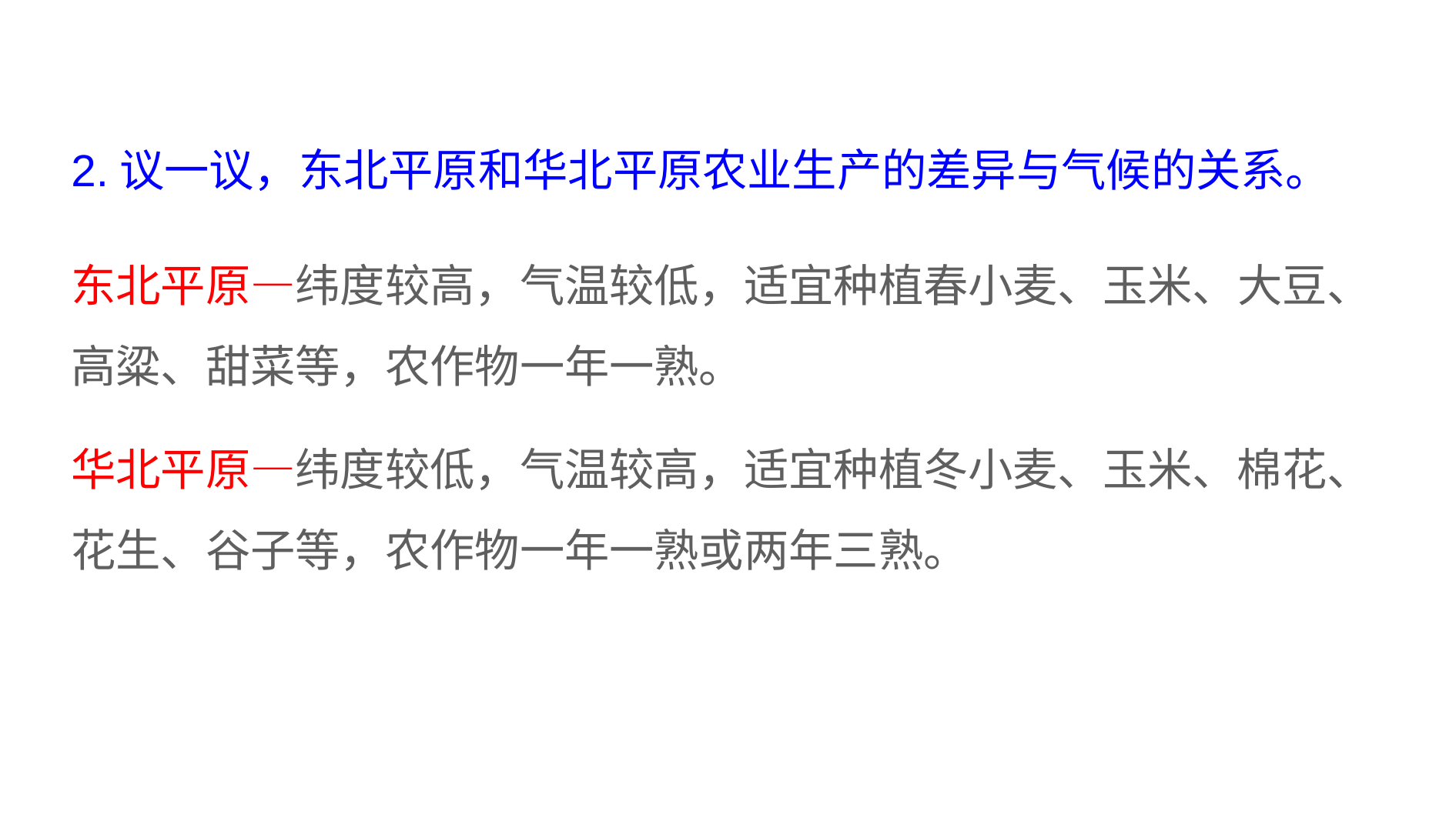

2.议一议，东北平原和华北平原农业生产的差异与气候的关系。
东北平原—纬度较高，气温较低，适宜种植春小麦、玉米、大豆、高粱、甜菜等，农作物一年一熟。
华北平原—纬度较低，气温较高，适宜种植冬小麦、玉米、棉花、花生、谷子等，农作物一年一熟或两年三熟。